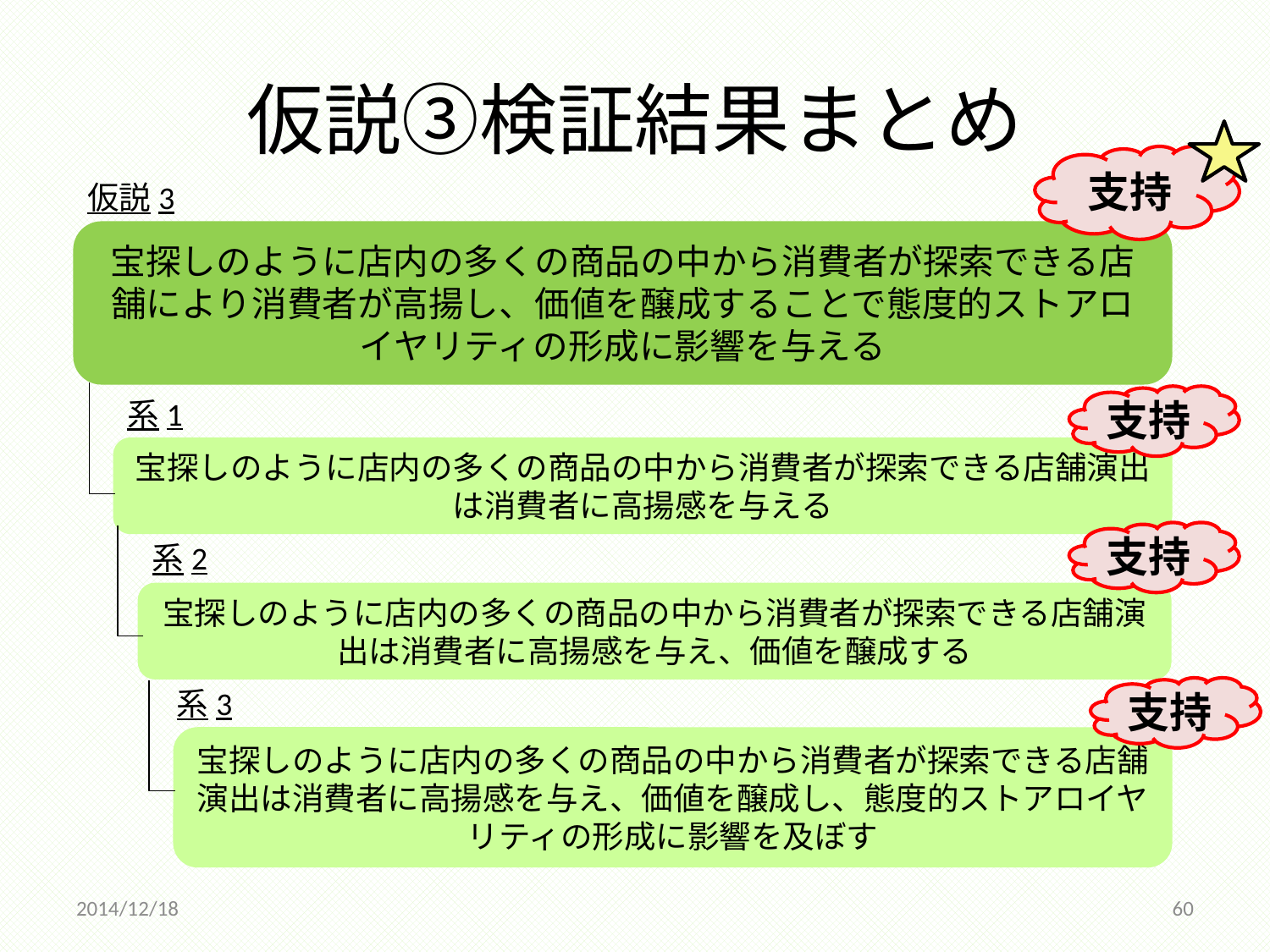

# 仮説③検証結果まとめ

支持
仮説3
宝探しのように店内の多くの商品の中から消費者が探索できる店舗により消費者が高揚し、価値を醸成することで態度的ストアロイヤリティの形成に影響を与える
支持
系1
宝探しのように店内の多くの商品の中から消費者が探索できる店舗演出は消費者に高揚感を与える
支持
系2
宝探しのように店内の多くの商品の中から消費者が探索できる店舗演出は消費者に高揚感を与え、価値を醸成する
系3
支持
宝探しのように店内の多くの商品の中から消費者が探索できる店舗演出は消費者に高揚感を与え、価値を醸成し、態度的ストアロイヤリティの形成に影響を及ぼす
2014/12/18
60